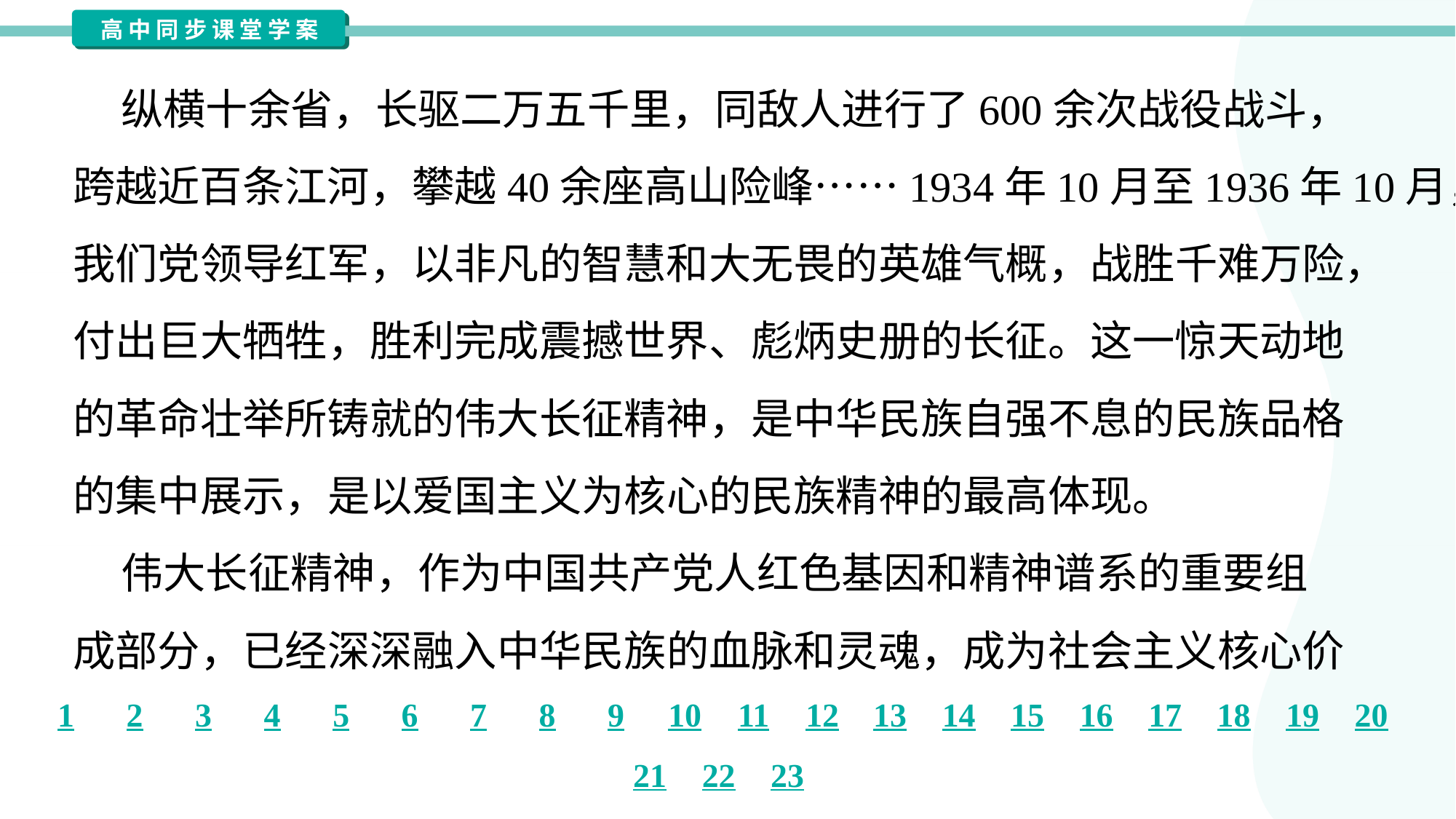

纵横十余省，长驱二万五千里，同敌人进行了600余次战役战斗，
跨越近百条江河，攀越40余座高山险峰……1934年10月至1936年10月，
我们党领导红军，以非凡的智慧和大无畏的英雄气概，战胜千难万险，
付出巨大牺牲，胜利完成震撼世界、彪炳史册的长征。这一惊天动地
的革命壮举所铸就的伟大长征精神，是中华民族自强不息的民族品格
的集中展示，是以爱国主义为核心的民族精神的最高体现。
    伟大长征精神，作为中国共产党人红色基因和精神谱系的重要组
成部分，已经深深融入中华民族的血脉和灵魂，成为社会主义核心价